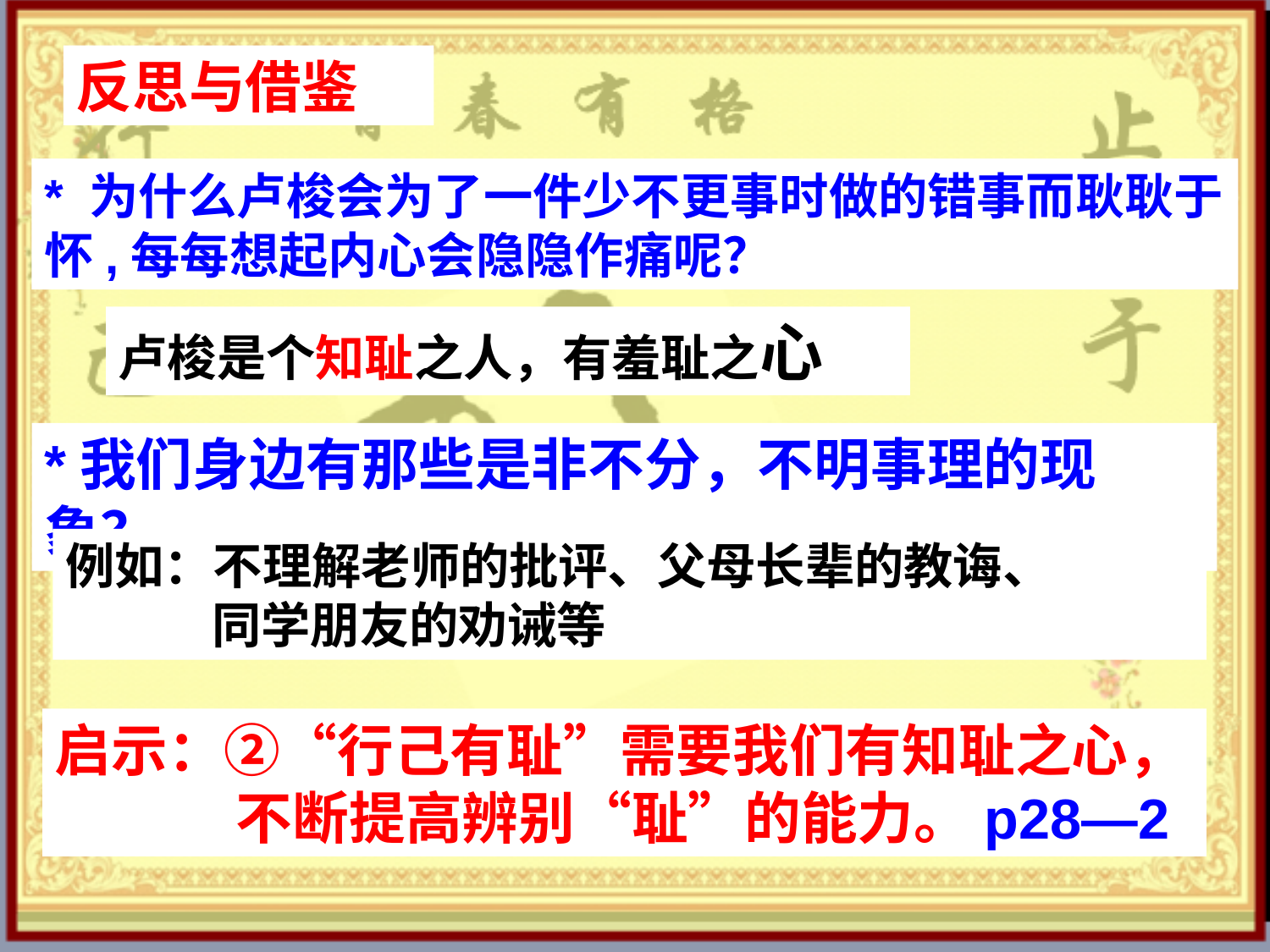

反思与借鉴
* 为什么卢梭会为了一件少不更事时做的错事而耿耿于怀,每每想起内心会隐隐作痛呢？
卢梭是个知耻之人，有羞耻之心
*我们身边有那些是非不分，不明事理的现象？
例如：不理解老师的批评、父母长辈的教诲、
            同学朋友的劝诫等
启示：②“行己有耻”需要我们有知耻之心，
             不断提高辨别“耻”的能力。p28—2